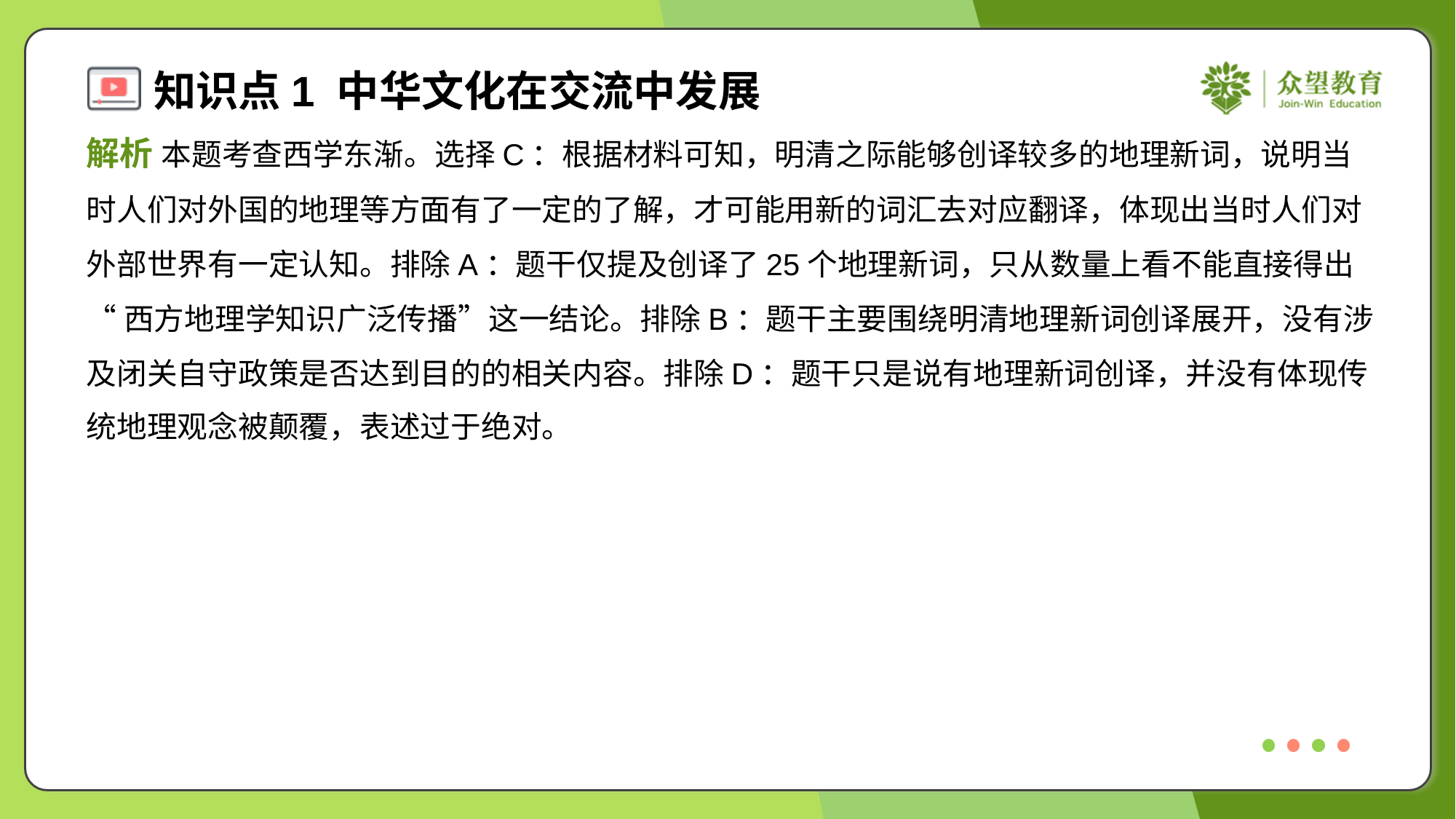

解析 本题考查西学东渐。选择C：根据材料可知，明清之际能够创译较多的地理新词，说明当
时人们对外国的地理等方面有了一定的了解，才可能用新的词汇去对应翻译，体现出当时人们对
外部世界有一定认知。排除A：题干仅提及创译了25个地理新词，只从数量上看不能直接得出
“西方地理学知识广泛传播”这一结论。排除B：题干主要围绕明清地理新词创译展开，没有涉
及闭关自守政策是否达到目的的相关内容。排除D：题干只是说有地理新词创译，并没有体现传
统地理观念被颠覆，表述过于绝对。